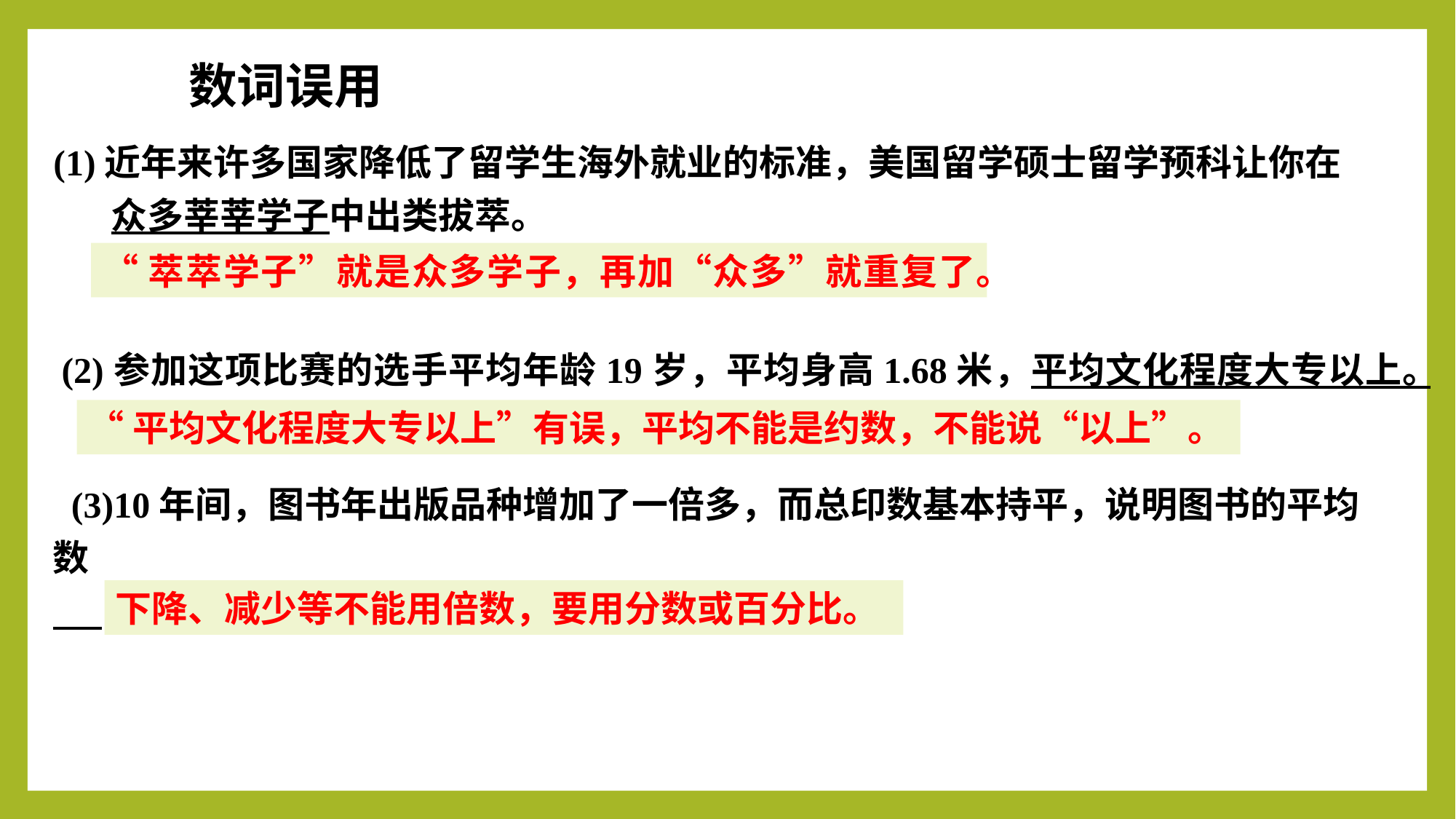

数词误用
(1)近年来许多国家降低了留学生海外就业的标准，美国留学硕士留学预科让你在
      众多莘莘学子中出类拔萃。
“萃萃学子”就是众多学子，再加“众多”就重复了。
 (2)参加这项比赛的选手平均年龄19岁，平均身高1.68米，平均文化程度大专以上。
“平均文化程度大专以上”有误，平均不能是约数，不能说“以上”。
  (3)10年间，图书年出版品种增加了一倍多，而总印数基本持平，说明图书的平均数
      下降了一倍多。
下降、减少等不能用倍数，要用分数或百分比。